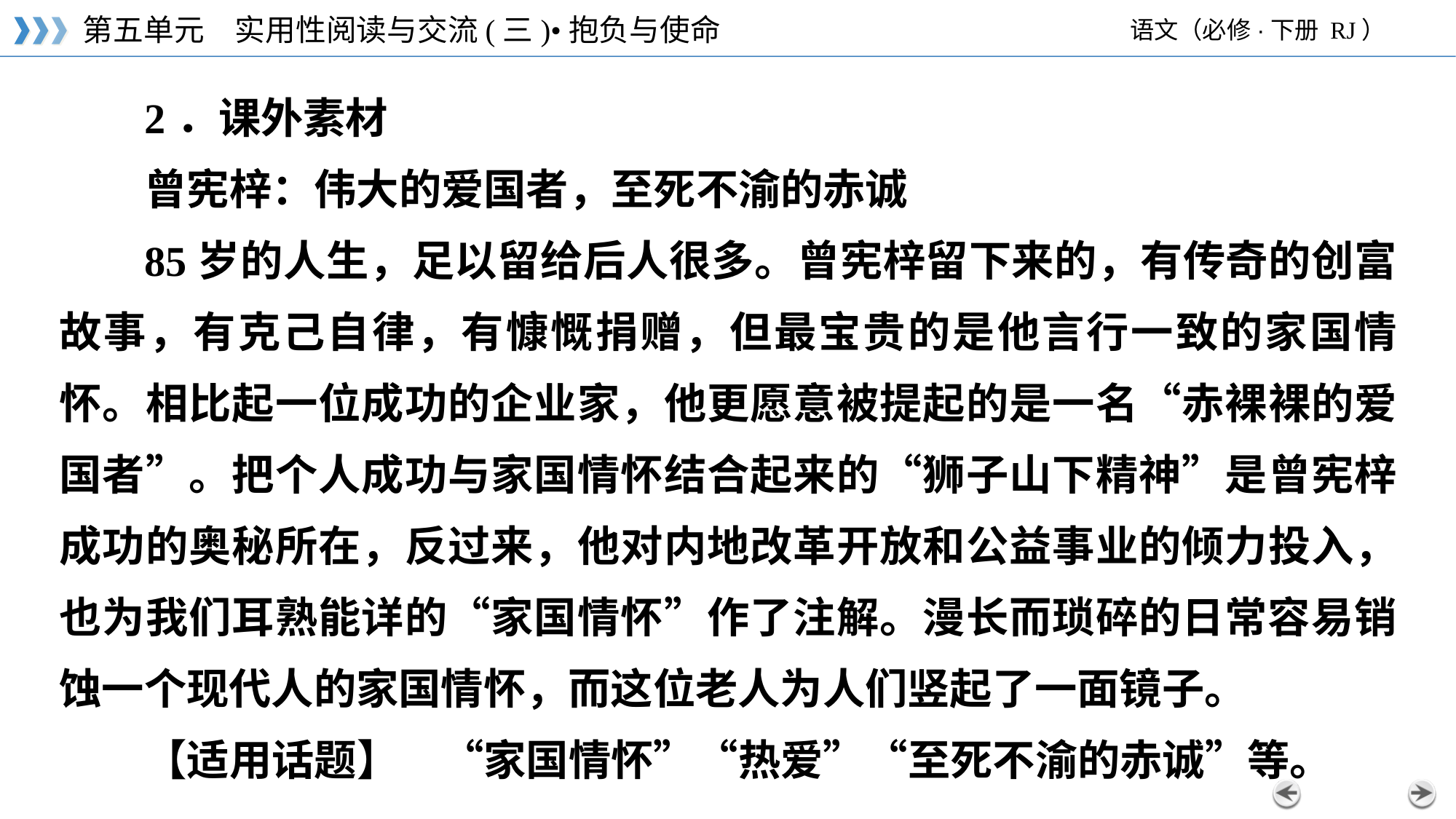

2．课外素材
曾宪梓：伟大的爱国者，至死不渝的赤诚
85岁的人生，足以留给后人很多。曾宪梓留下来的，有传奇的创富故事，有克己自律，有慷慨捐赠，但最宝贵的是他言行一致的家国情怀。相比起一位成功的企业家，他更愿意被提起的是一名“赤裸裸的爱国者”。把个人成功与家国情怀结合起来的“狮子山下精神”是曾宪梓成功的奥秘所在，反过来，他对内地改革开放和公益事业的倾力投入，也为我们耳熟能详的“家国情怀”作了注解。漫长而琐碎的日常容易销蚀一个现代人的家国情怀，而这位老人为人们竖起了一面镜子。
【适用话题】　“家国情怀”“热爱”“至死不渝的赤诚”等。